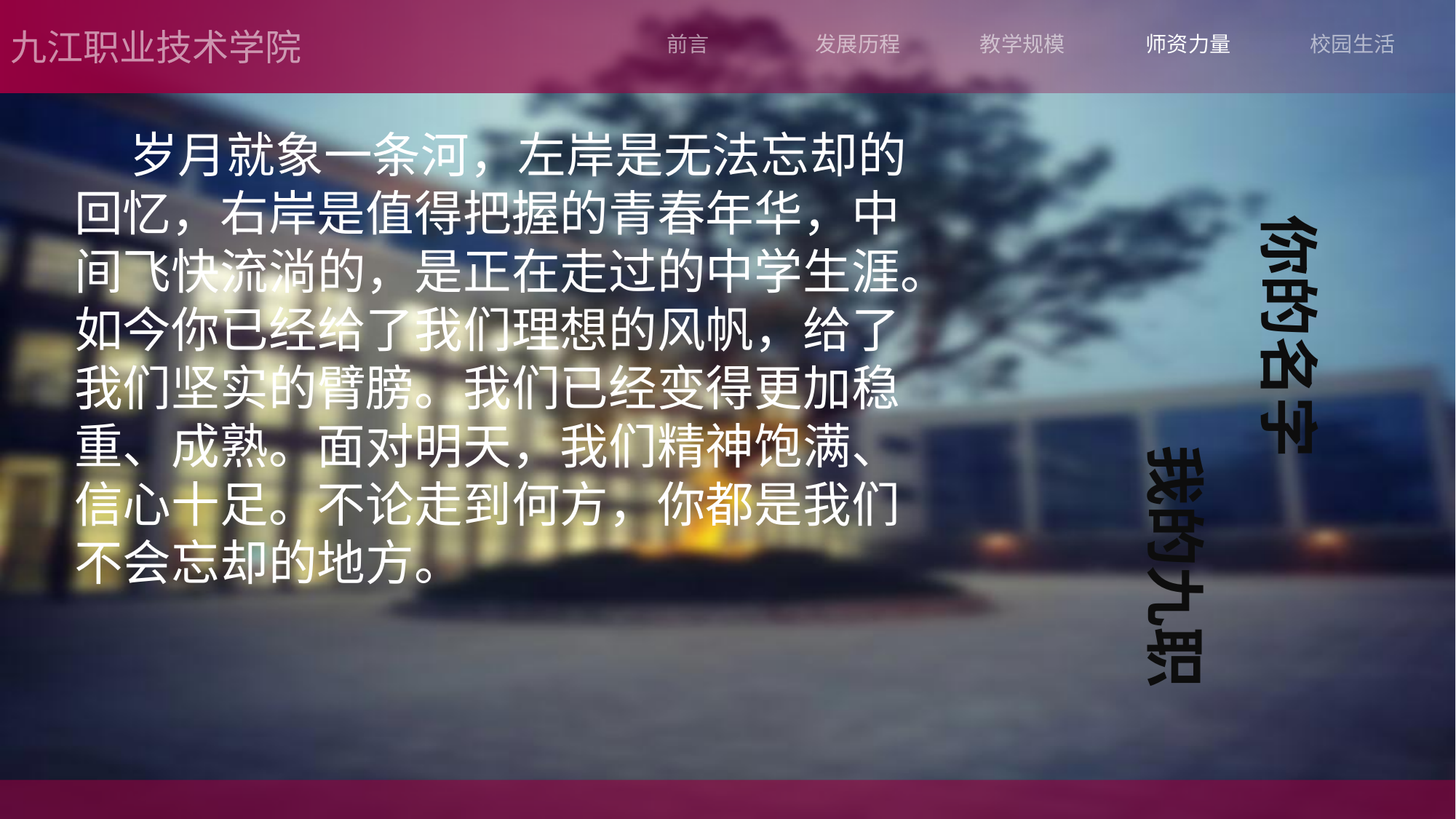

九江职业技术学院
前言
发展历程
教学规模
师资力量
校园生活
    岁月就象一条河，左岸是无法忘却的回忆，右岸是值得把握的青春年华，中间飞快流淌的，是正在走过的中学生涯。如今你已经给了我们理想的风帆，给了我们坚实的臂膀。我们已经变得更加稳重、成熟。面对明天，我们精神饱满、信心十足。不论走到何方，你都是我们不会忘却的地方。
你的名字
我的九职